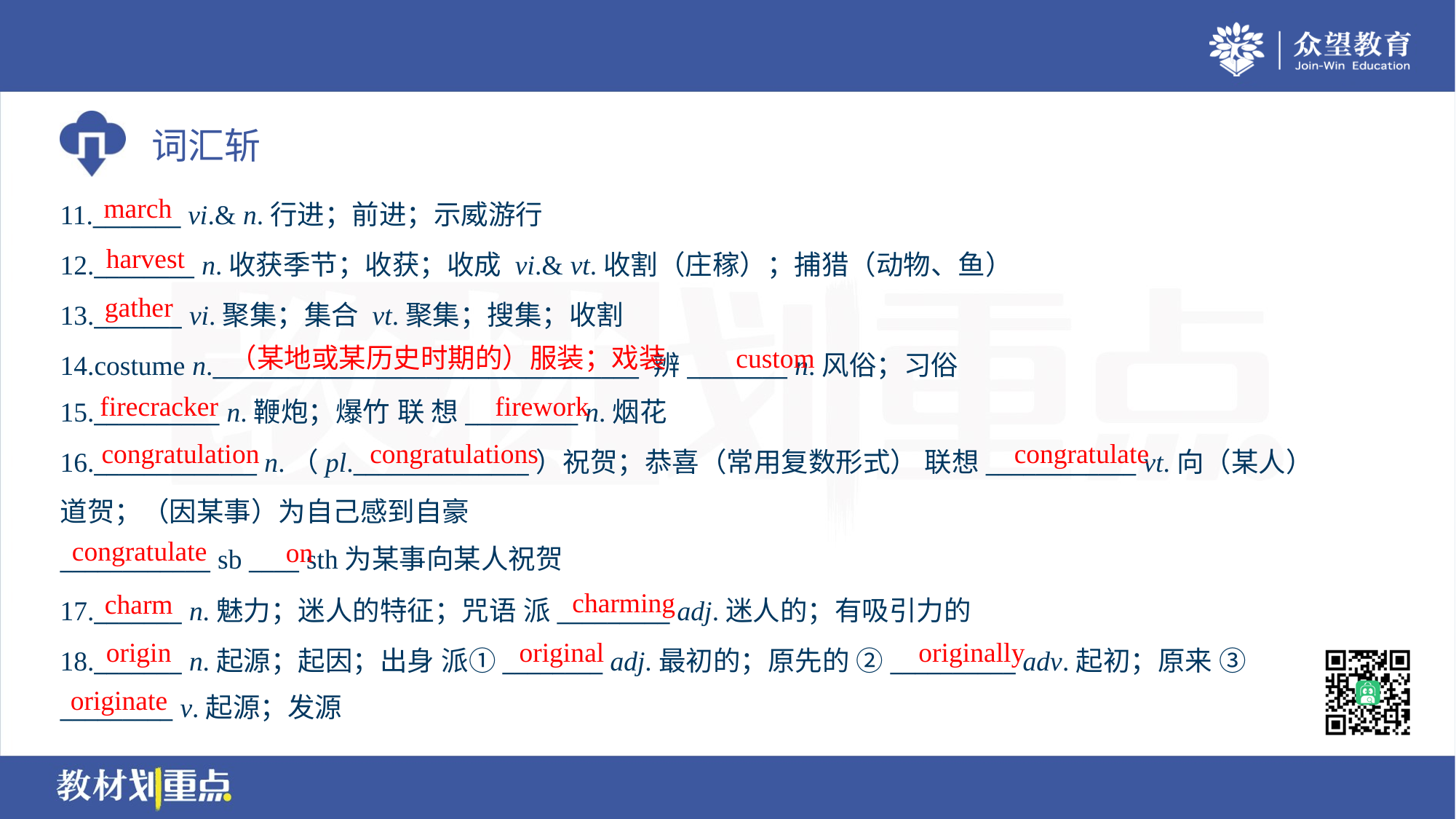

march
11._______ vi.& n.行进；前进；示威游行
12.________ n.收获季节；收获；收成 vi.& vt.收割（庄稼）；捕猎（动物、鱼）
13._______ vi.聚集；集合 vt.聚集；搜集；收割
14.costume n.__________________________________ 辨________ n.风俗；习俗
15.__________ n.鞭炮；爆竹 联 想_________ n.烟花
harvest
gather
（某地或某历史时期的）服装；戏装
custom
firecracker
firework
congratulation
congratulations
congratulate
16._____________ n.（pl.______________）祝贺；恭喜（常用复数形式） 联想____________ vt.向（某人）
道贺；（因某事）为自己感到自豪
____________ sb ____ sth为某事向某人祝贺
congratulate
on
charming
charm
17._______ n.魅力；迷人的特征；咒语 派_________ adj.迷人的；有吸引力的
18._______ n.起源；起因；出身 派①________ adj.最初的；原先的 ②__________ adv.起初；原来 ③
_________ v.起源；发源
origin
original
originally
originate